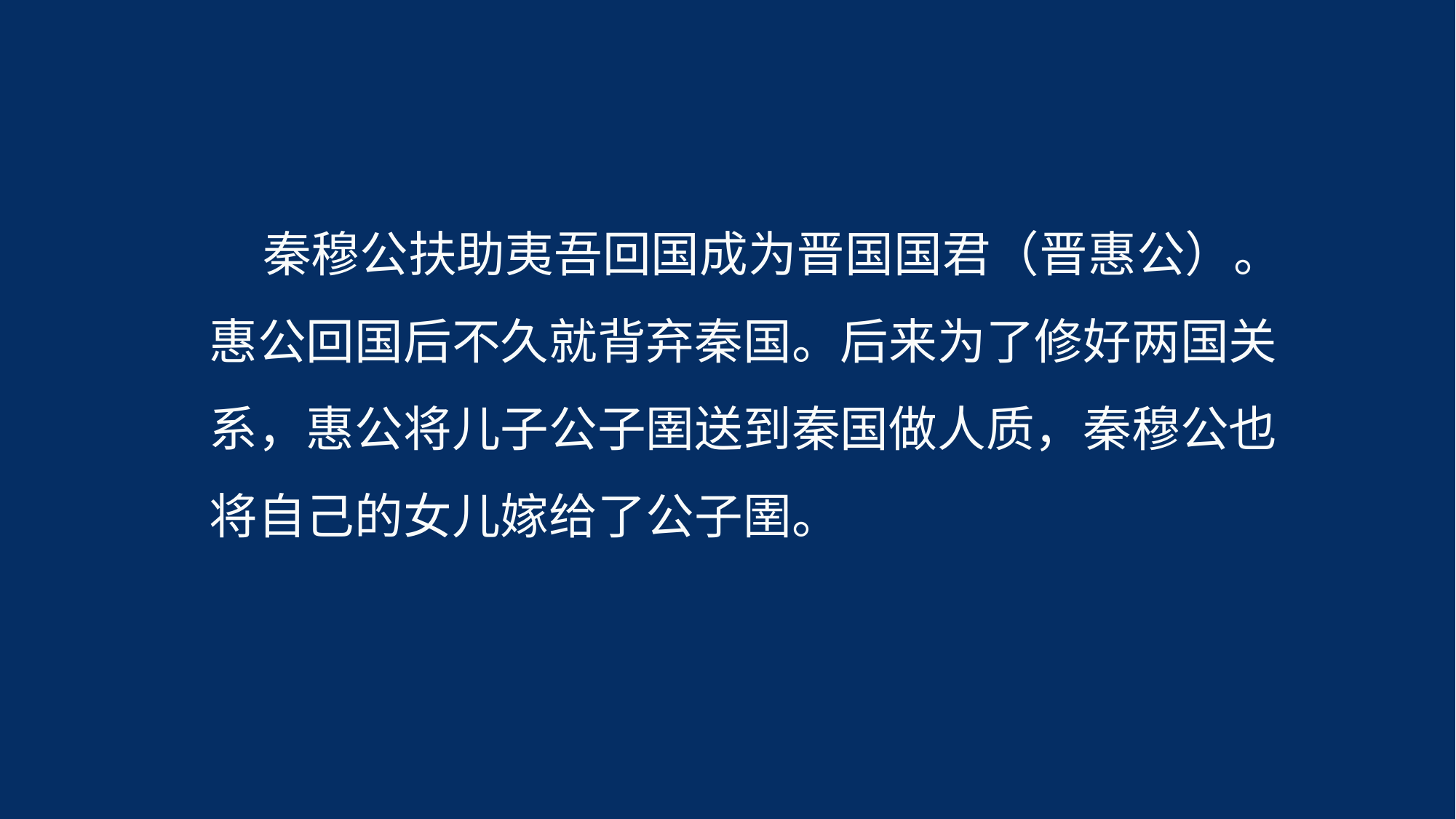

秦穆公扶助夷吾回国成为晋国国君（晋惠公）。惠公回国后不久就背弃秦国。后来为了修好两国关系，惠公将儿子公子圉送到秦国做人质，秦穆公也将自己的女儿嫁给了公子圉。